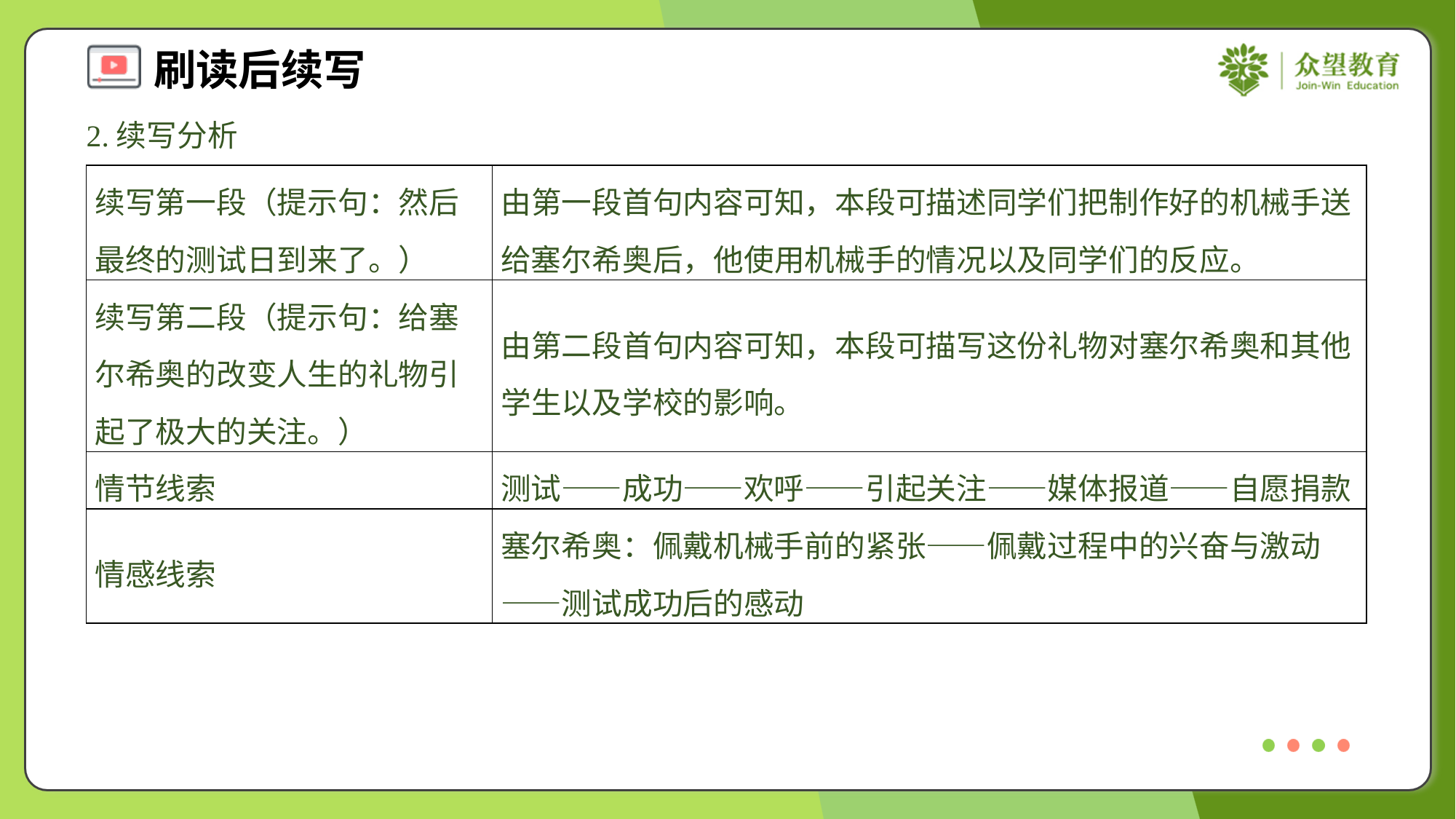

2.续写分析
| 续写第一段（提示句：然后最终的测试日到来了。） | 由第一段首句内容可知，本段可描述同学们把制作好的机械手送给塞尔希奥后，他使用机械手的情况以及同学们的反应。 |
| --- | --- |
| 续写第二段（提示句：给塞尔希奥的改变人生的礼物引起了极大的关注。） | 由第二段首句内容可知，本段可描写这份礼物对塞尔希奥和其他学生以及学校的影响。 |
| 情节线索 | 测试——成功——欢呼——引起关注——媒体报道——自愿捐款 |
| 情感线索 | 塞尔希奥：佩戴机械手前的紧张——佩戴过程中的兴奋与激动——测试成功后的感动 |